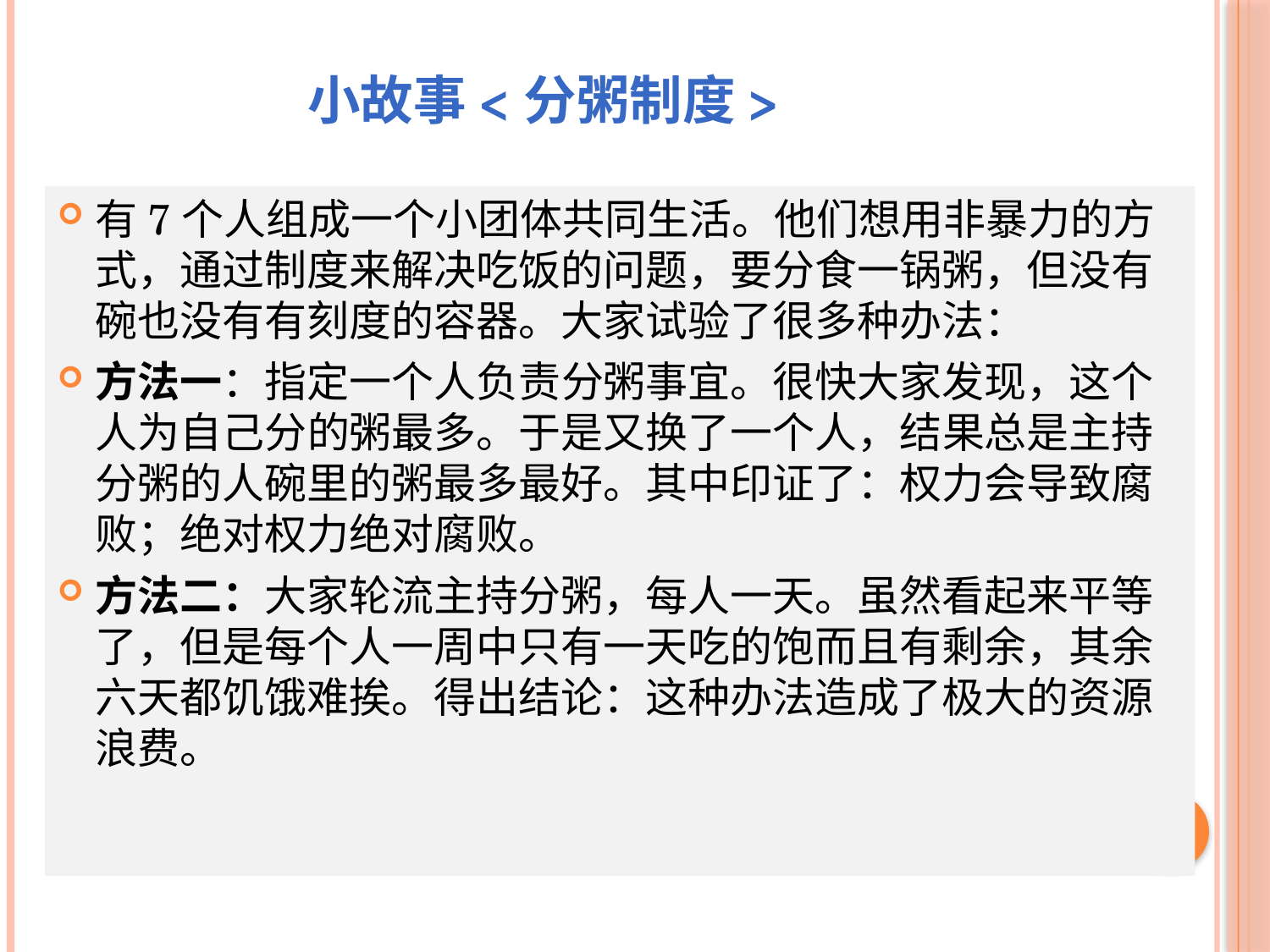

# 小故事<分粥制度>
有7个人组成一个小团体共同生活。他们想用非暴力的方式，通过制度来解决吃饭的问题，要分食一锅粥，但没有碗也没有有刻度的容器。大家试验了很多种办法：
方法一：指定一个人负责分粥事宜。很快大家发现，这个人为自己分的粥最多。于是又换了一个人，结果总是主持分粥的人碗里的粥最多最好。其中印证了：权力会导致腐败；绝对权力绝对腐败。
方法二：大家轮流主持分粥，每人一天。虽然看起来平等了，但是每个人一周中只有一天吃的饱而且有剩余，其余六天都饥饿难挨。得出结论：这种办法造成了极大的资源浪费。